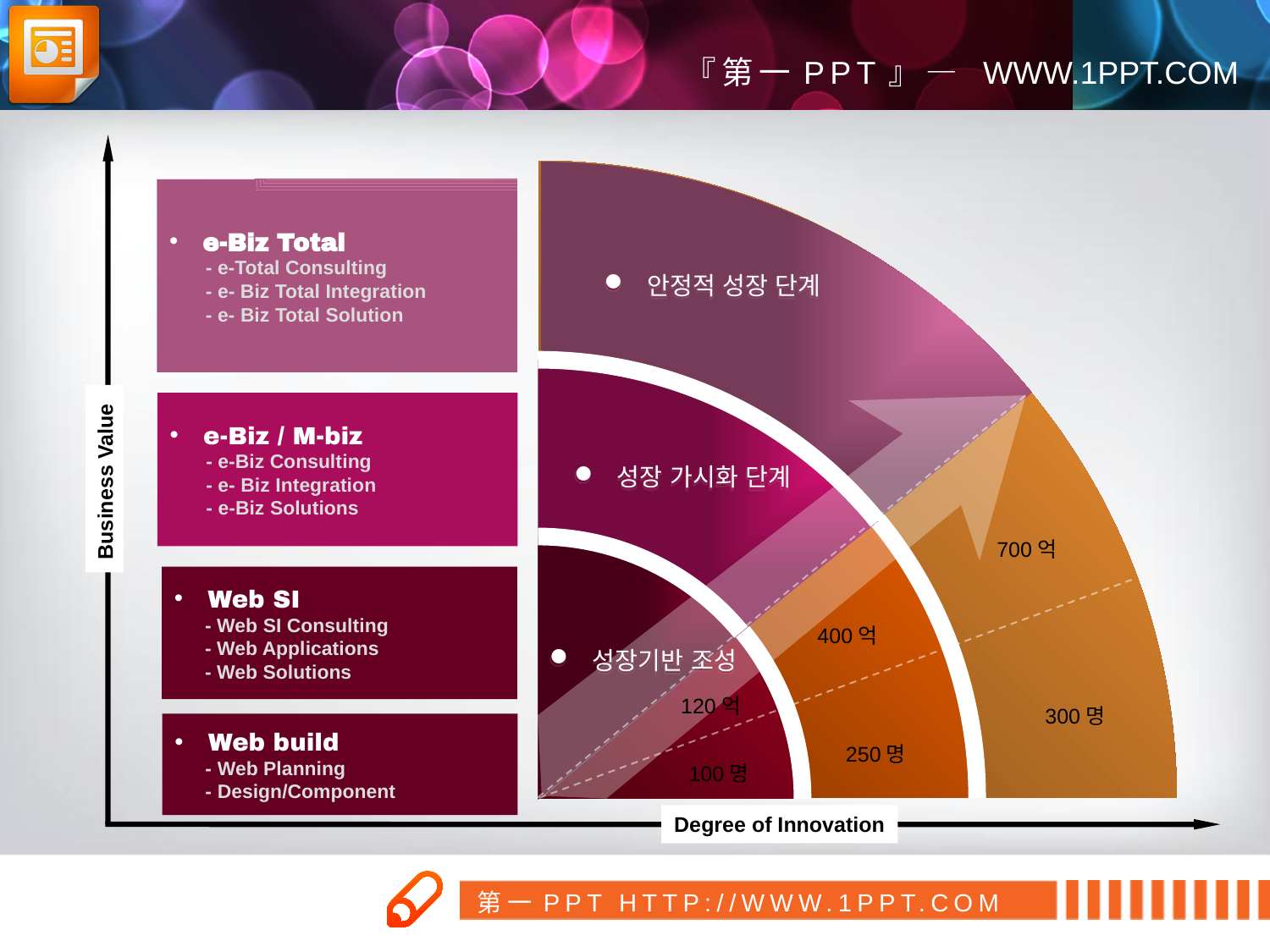

e-Biz Total
  - e-Total Consulting
  - e- Biz Total Integration
  - e- Biz Total Solution
 안정적 성장 단계

 e-Biz / M-biz
  - e-Biz Consulting
  - e- Biz Integration
  - e-Biz Solutions

 성장 가시화 단계
Business Value
700억

 Web SI
 - Web SI Consulting
 - Web Applications
 - Web Solutions

400억
 성장기반 조성
120억
300명
 Web build
 - Web Planning
 - Design/Component
250명
100명
Degree of Innovation

第一PPT模板网
www.1ppt.com